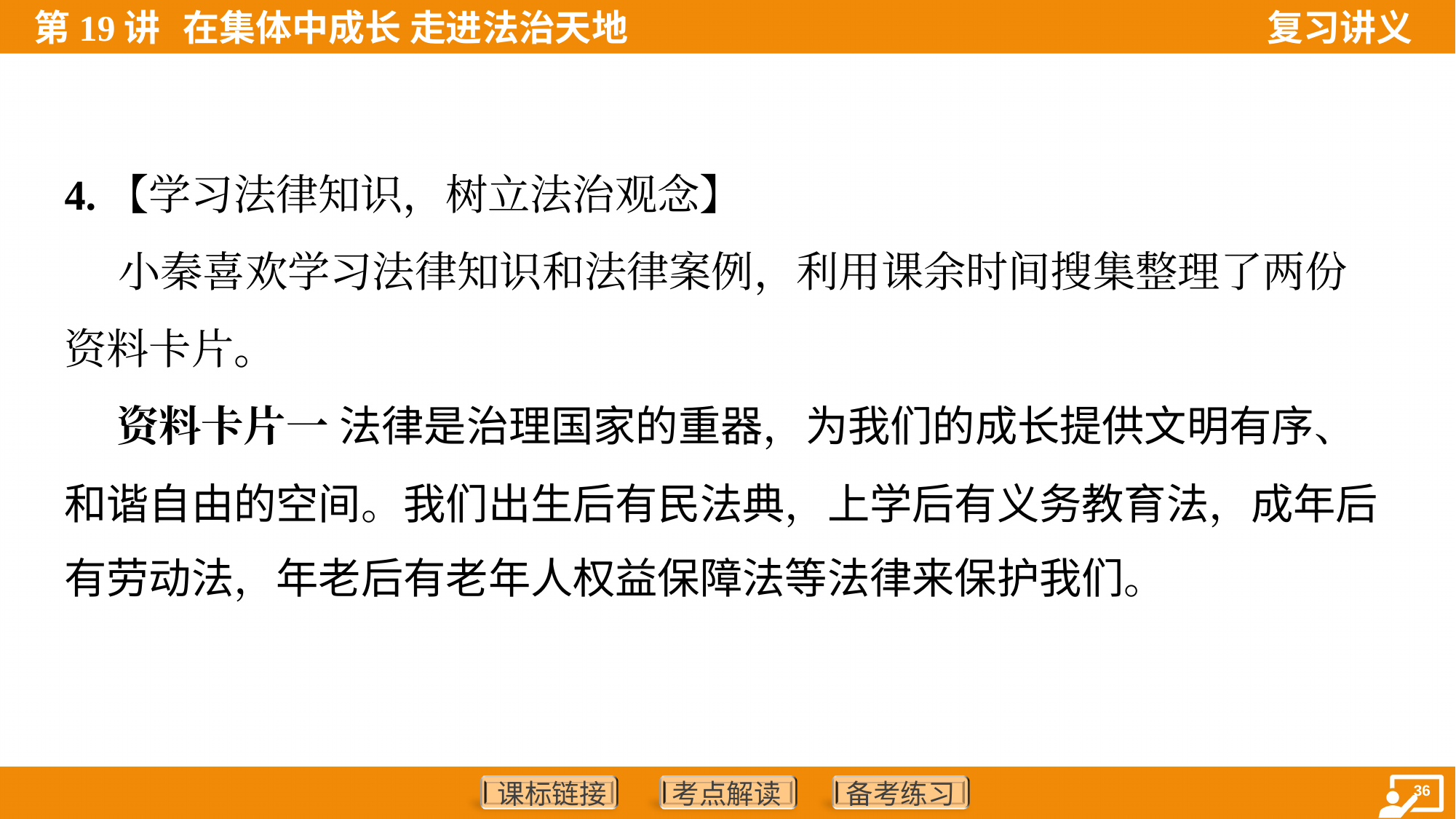

4.【学习法律知识，树立法治观念】
    小秦喜欢学习法律知识和法律案例，利用课余时间搜集整理了两份
资料卡片。
    资料卡片一 法律是治理国家的重器，为我们的成长提供文明有序、
和谐自由的空间。我们出生后有民法典，上学后有义务教育法，成年后
有劳动法，年老后有老年人权益保障法等法律来保护我们。